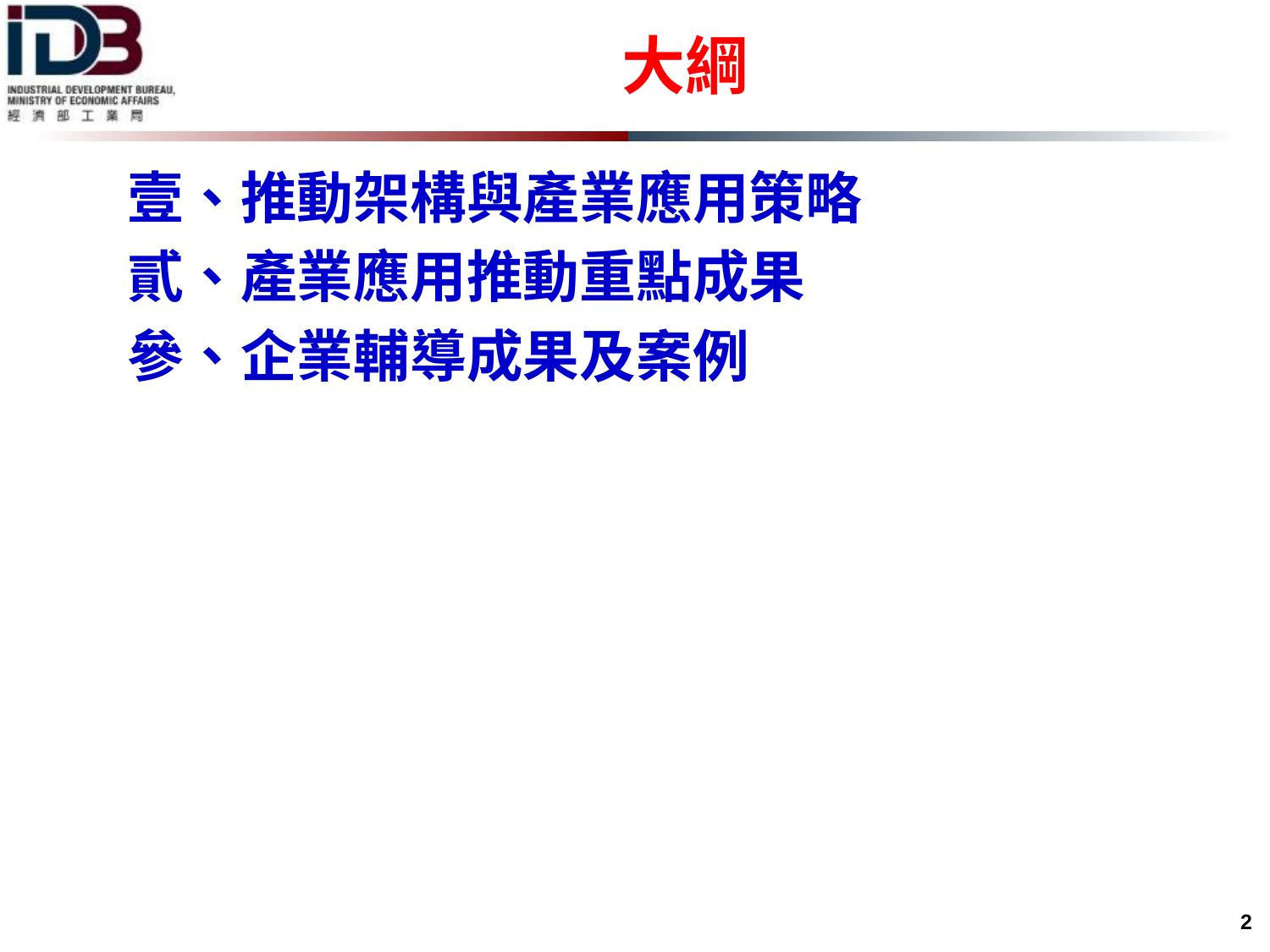

# 大綱
壹、推動架構與產業應用策略
貳、產業應用推動重點成果
參、企業輔導成果及案例
2